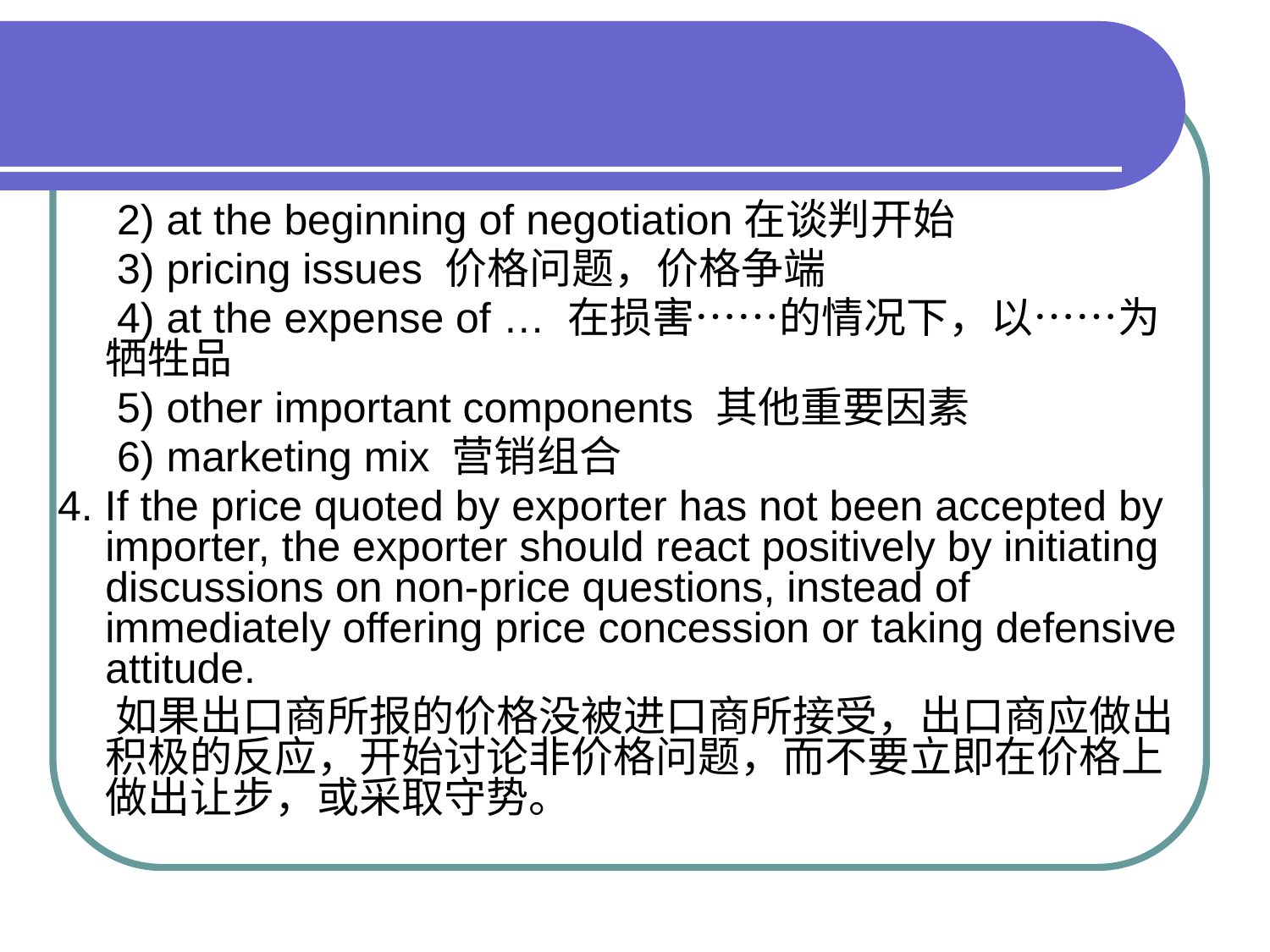

#
     2) at the beginning of negotiation在谈判开始
     3) pricing issues 价格问题，价格争端
     4) at the expense of … 在损害……的情况下，以……为牺牲品
     5) other important components 其他重要因素
     6) marketing mix 营销组合
4. If the price quoted by exporter has not been accepted by importer, the exporter should react positively by initiating discussions on non-price questions, instead of immediately offering price concession or taking defensive attitude.
     如果出口商所报的价格没被进口商所接受，出口商应做出积极的反应，开始讨论非价格问题，而不要立即在价格上做出让步，或采取守势。